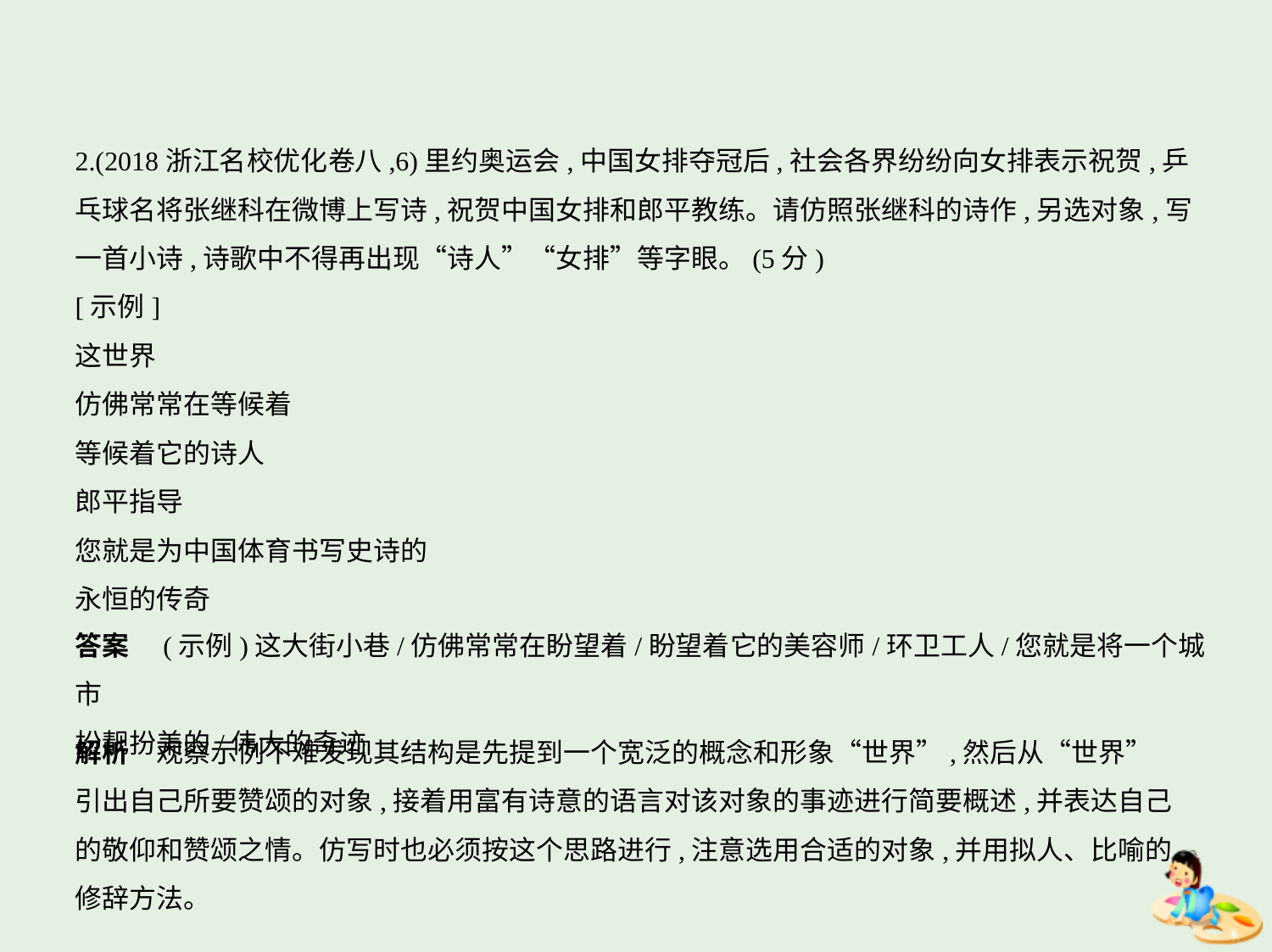

2.(2018浙江名校优化卷八,6)里约奥运会,中国女排夺冠后,社会各界纷纷向女排表示祝贺,乒
乓球名将张继科在微博上写诗,祝贺中国女排和郎平教练。请仿照张继科的诗作,另选对象,写
一首小诗,诗歌中不得再出现“诗人”“女排”等字眼。(5分)
[示例]
这世界
仿佛常常在等候着
等候着它的诗人
郎平指导
您就是为中国体育书写史诗的
永恒的传奇
答案　(示例)这大街小巷/仿佛常常在盼望着/盼望着它的美容师/环卫工人/您就是将一个城市
扮靓扮美的/伟大的奇迹
解析　观察示例不难发现其结构是先提到一个宽泛的概念和形象“世界”,然后从“世界”
引出自己所要赞颂的对象,接着用富有诗意的语言对该对象的事迹进行简要概述,并表达自己
的敬仰和赞颂之情。仿写时也必须按这个思路进行,注意选用合适的对象,并用拟人、比喻的
修辞方法。